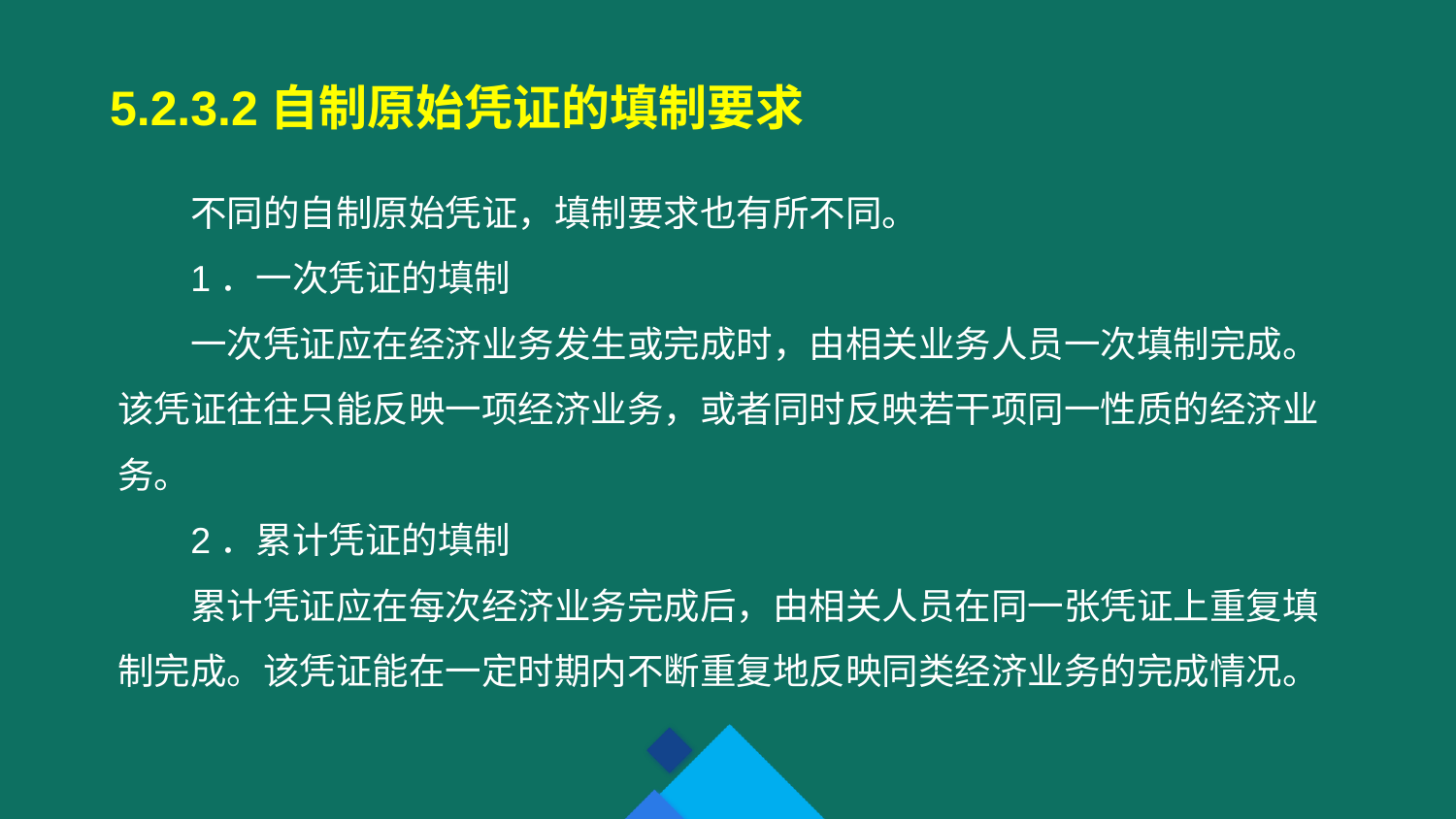

5.2.3.2自制原始凭证的填制要求
不同的自制原始凭证，填制要求也有所不同。
1．一次凭证的填制
一次凭证应在经济业务发生或完成时，由相关业务人员一次填制完成。该凭证往往只能反映一项经济业务，或者同时反映若干项同一性质的经济业务。
2．累计凭证的填制
累计凭证应在每次经济业务完成后，由相关人员在同一张凭证上重复填制完成。该凭证能在一定时期内不断重复地反映同类经济业务的完成情况。